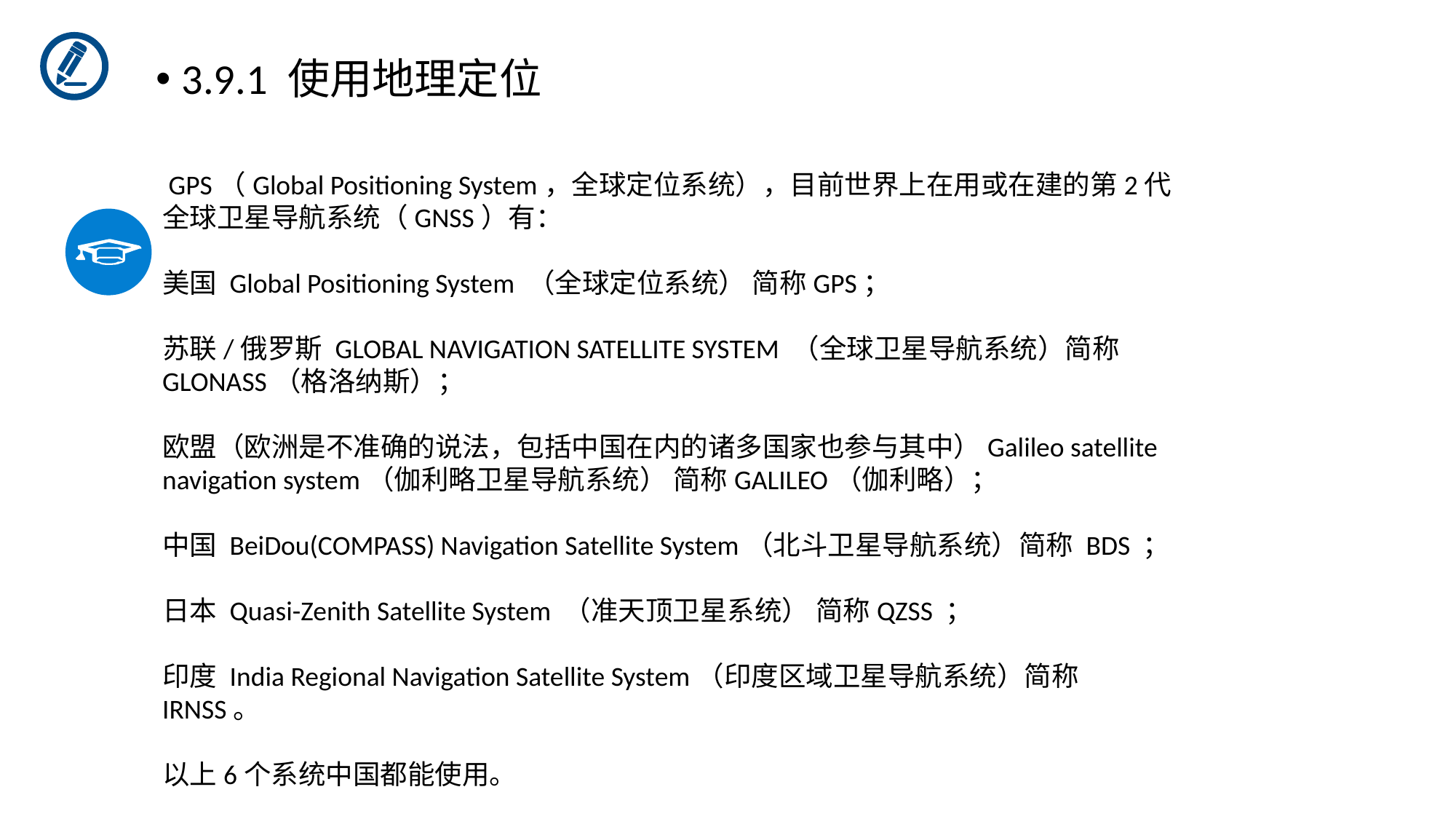

3.9.1 使用地理定位
 GPS（Global Positioning System，全球定位系统），目前世界上在用或在建的第2代全球卫星导航系统（GNSS）有：

美国 Global Positioning System （全球定位系统） 简称GPS；

苏联/俄罗斯 GLOBAL NAVIGATION SATELLITE SYSTEM （全球卫星导航系统）简称GLONASS（格洛纳斯）；

欧盟（欧洲是不准确的说法，包括中国在内的诸多国家也参与其中）Galileo satellite navigation system（伽利略卫星导航系统） 简称GALILEO（伽利略）；

中国 BeiDou(COMPASS) Navigation Satellite System（北斗卫星导航系统）简称 BDS ；

日本 Quasi-Zenith Satellite System （准天顶卫星系统） 简称QZSS ；

印度 India Regional Navigation Satellite System（印度区域卫星导航系统）简称IRNSS。

以上6个系统中国都能使用。